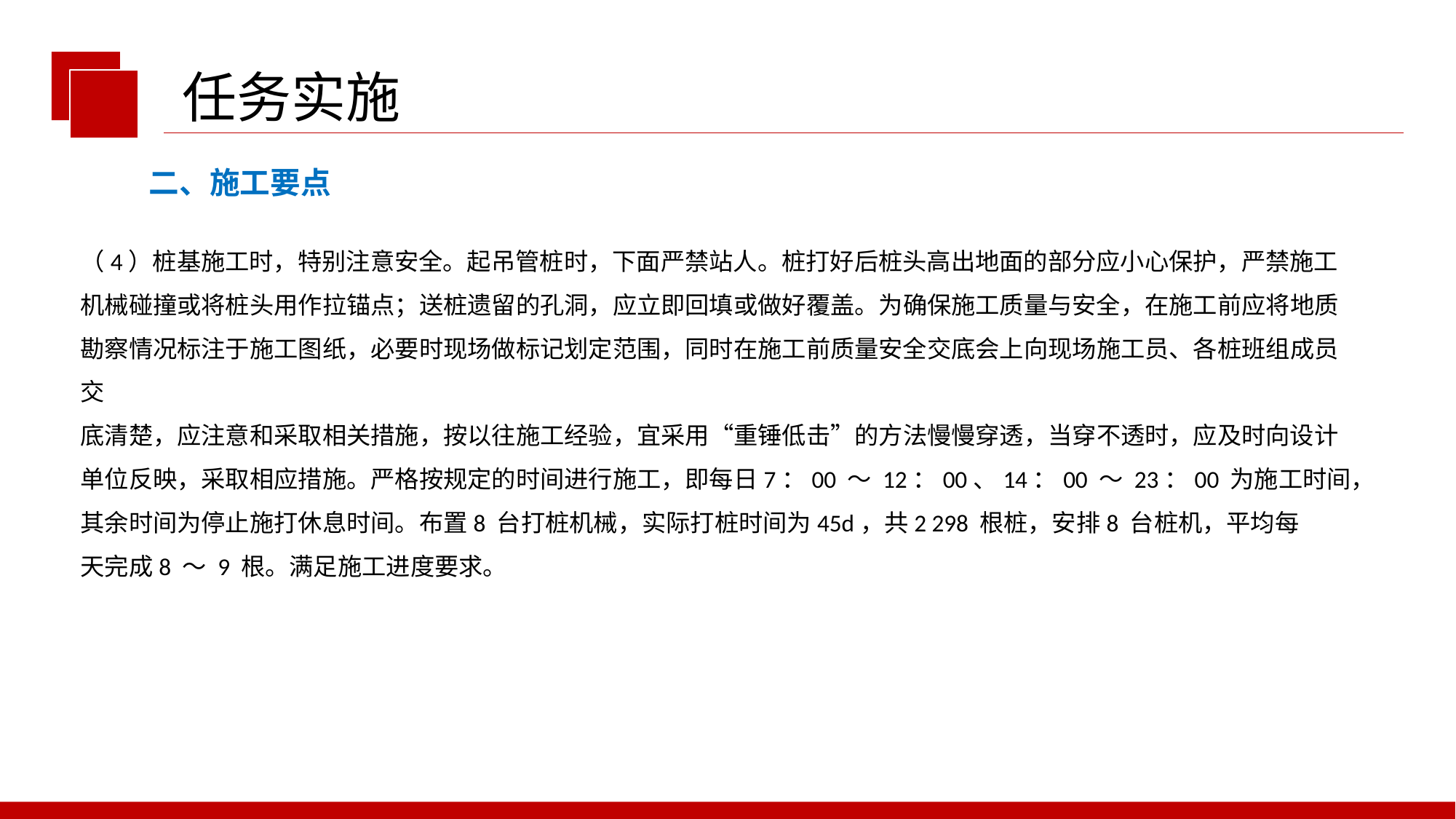

任务实施
二、施工要点
（4）桩基施工时，特别注意安全。起吊管桩时，下面严禁站人。桩打好后桩头高出地面的部分应小心保护，严禁施工机械碰撞或将桩头用作拉锚点；送桩遗留的孔洞，应立即回填或做好覆盖。为确保施工质量与安全，在施工前应将地质勘察情况标注于施工图纸，必要时现场做标记划定范围，同时在施工前质量安全交底会上向现场施工员、各桩班组成员交
底清楚，应注意和采取相关措施，按以往施工经验，宜采用“重锤低击”的方法慢慢穿透，当穿不透时，应及时向设计单位反映，采取相应措施。严格按规定的时间进行施工，即每日7：00 ～ 12：00、14：00 ～ 23：00 为施工时间，其余时间为停止施打休息时间。布置8 台打桩机械，实际打桩时间为45d，共2 298 根桩，安排8 台桩机，平均每
天完成8 ～ 9 根。满足施工进度要求。